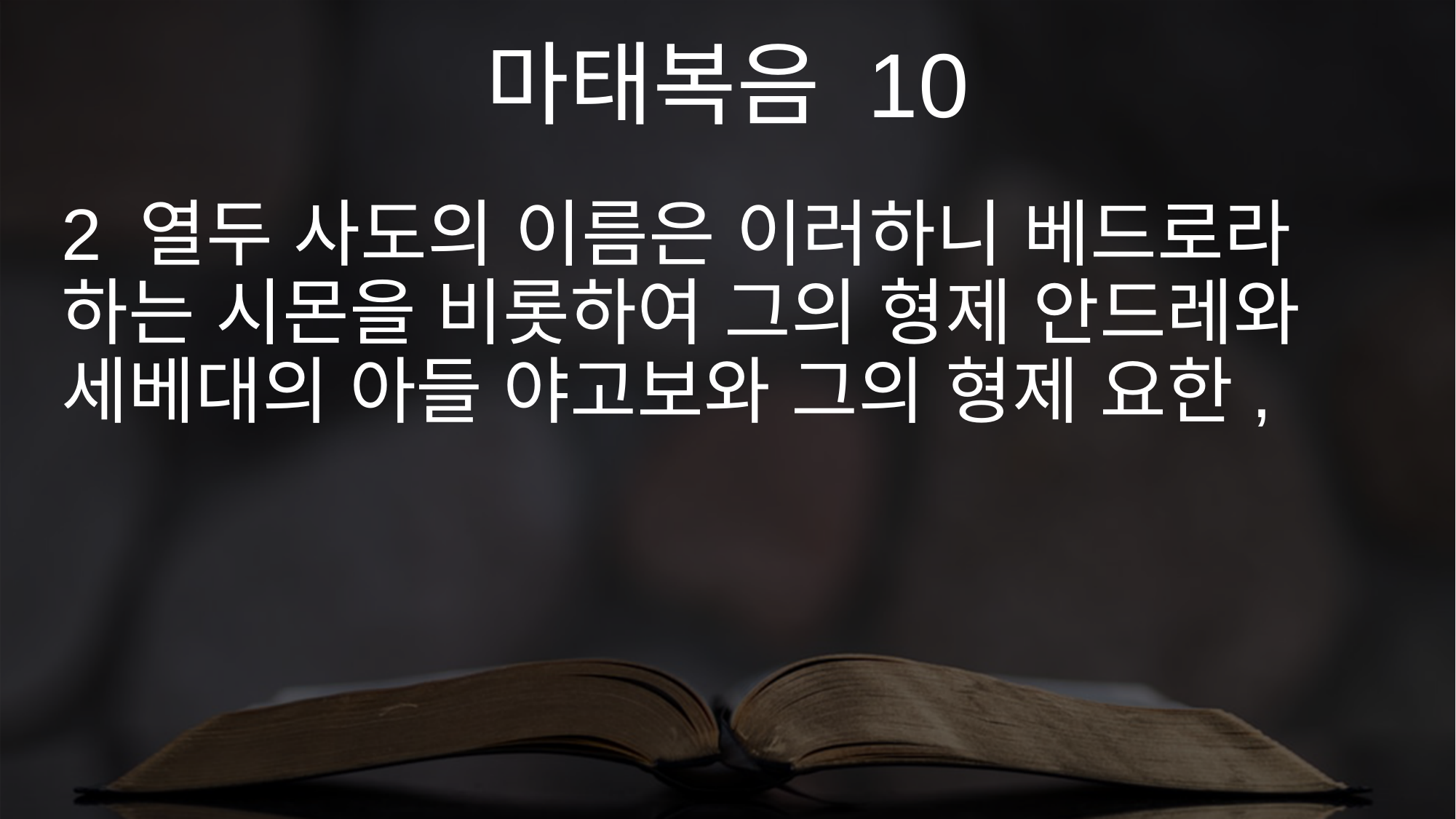

마태복음 10
2 열두 사도의 이름은 이러하니 베드로라 하는 시몬을 비롯하여 그의 형제 안드레와 세베대의 아들 야고보와 그의 형제 요한,